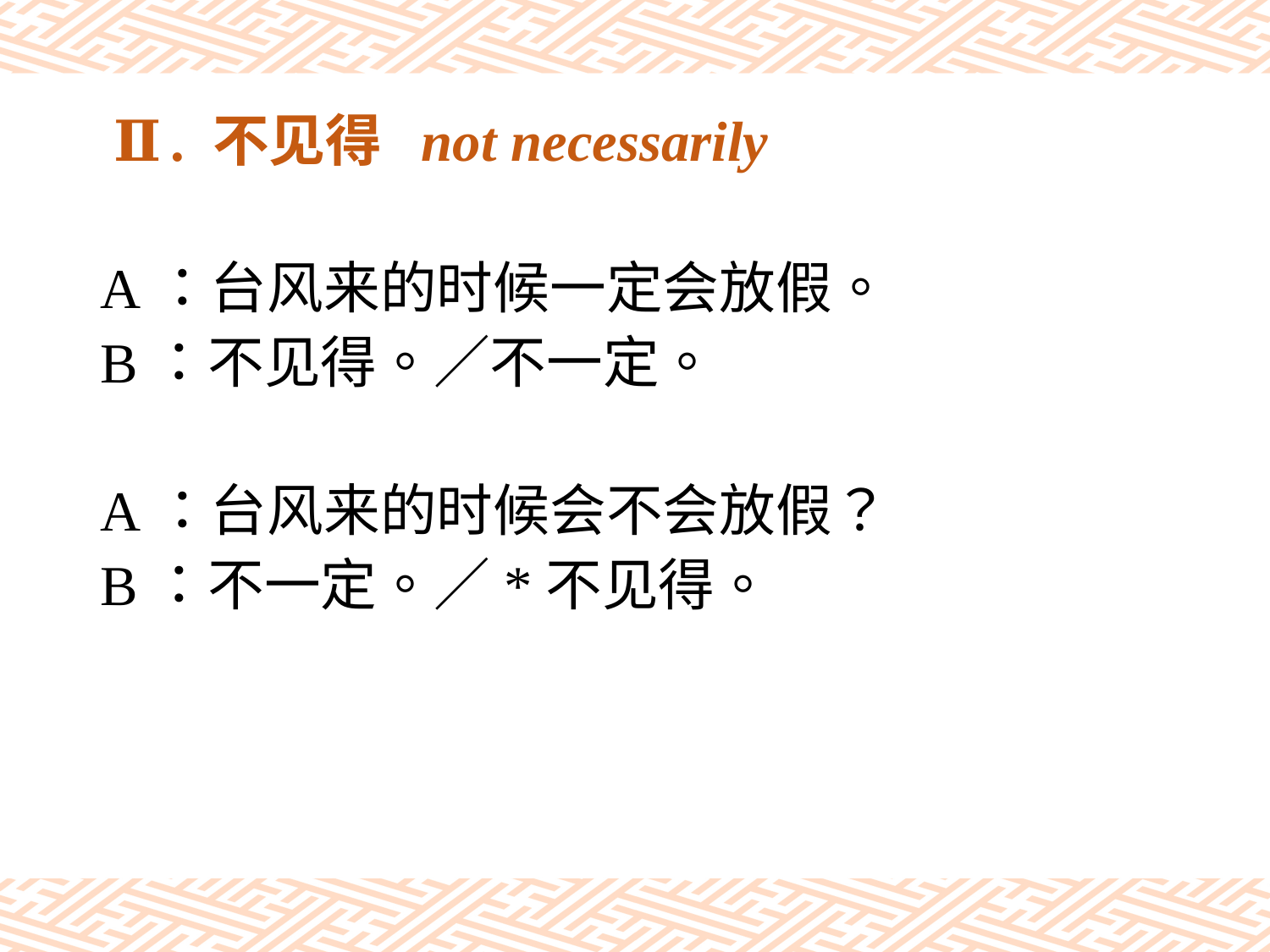

# Ⅱ. 不见得  not necessarily
A：台风来的时候一定会放假。
B：不见得。／不一定。

A：台风来的时候会不会放假？
B：不一定。／*不见得。